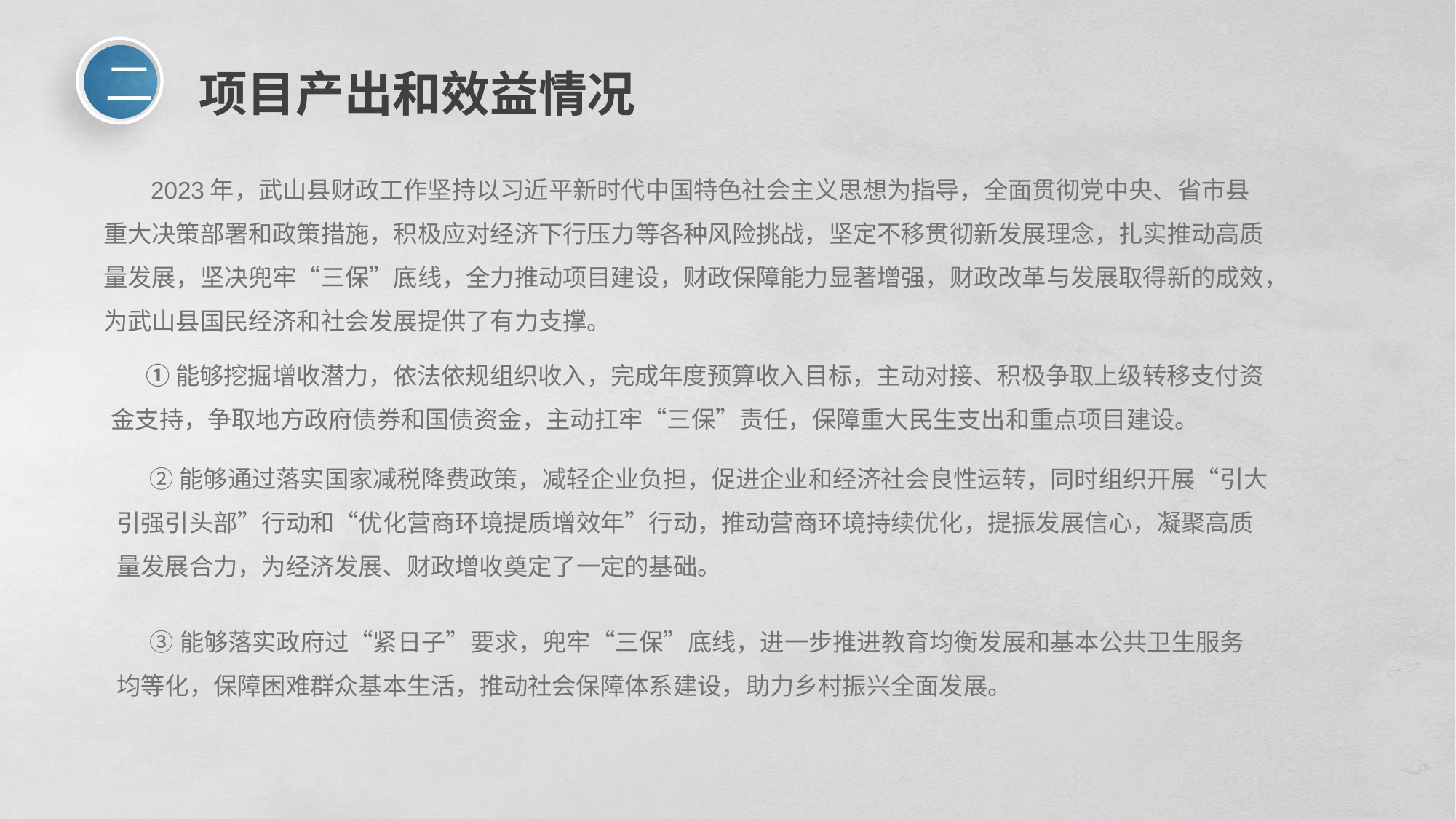

二

项目产出和效益情况
       2023年，武山县财政工作坚持以习近平新时代中国特色社会主义思想为指导，全面贯彻党中央、省市县重大决策部署和政策措施，积极应对经济下行压力等各种风险挑战，坚定不移贯彻新发展理念，扎实推动高质量发展，坚决兜牢“三保”底线，全力推动项目建设，财政保障能力显著增强，财政改革与发展取得新的成效，为武山县国民经济和社会发展提供了有力支撑。
       ①能够挖掘增收潜力，依法依规组织收入，完成年度预算收入目标，主动对接、积极争取上级转移支付资金支持，争取地方政府债券和国债资金，主动扛牢“三保”责任，保障重大民生支出和重点项目建设。
      ②能够通过落实国家减税降费政策，减轻企业负担，促进企业和经济社会良性运转，同时组织开展“引大引强引头部”行动和“优化营商环境提质增效年”行动，推动营商环境持续优化，提振发展信心，凝聚高质量发展合力，为经济发展、财政增收奠定了一定的基础。
       ③能够落实政府过“紧日子”要求，兜牢“三保”底线，进一步推进教育均衡发展和基本公共卫生服务均等化，保障困难群众基本生活，推动社会保障体系建设，助力乡村振兴全面发展。